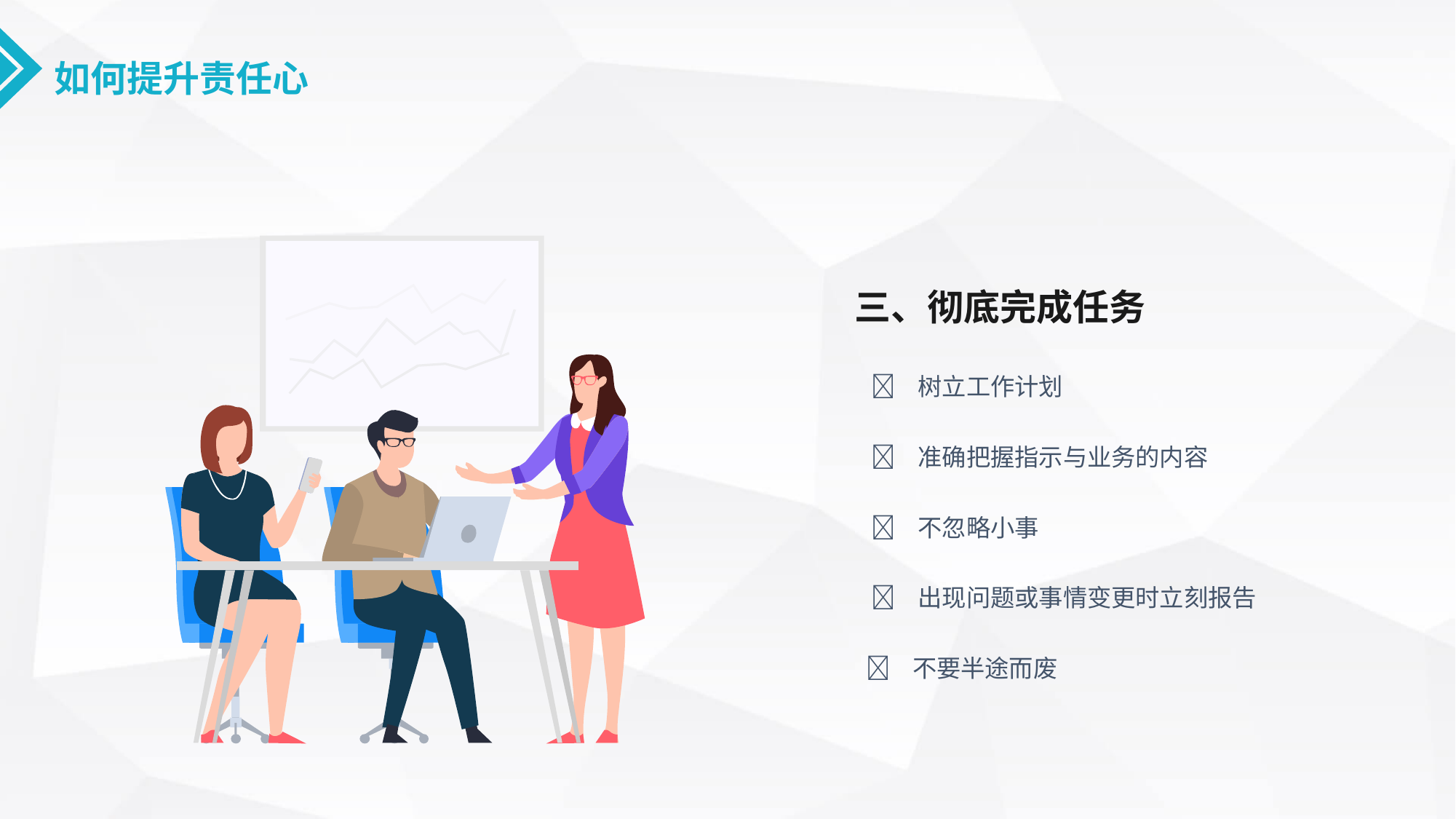

如何提升责任心

三、彻底完成任务
      •   树立工作计划
      •   准确把握指示与业务的内容
      •   不忽略小事
      •   出现问题或事情变更时立刻报告
     •   不要半途而废